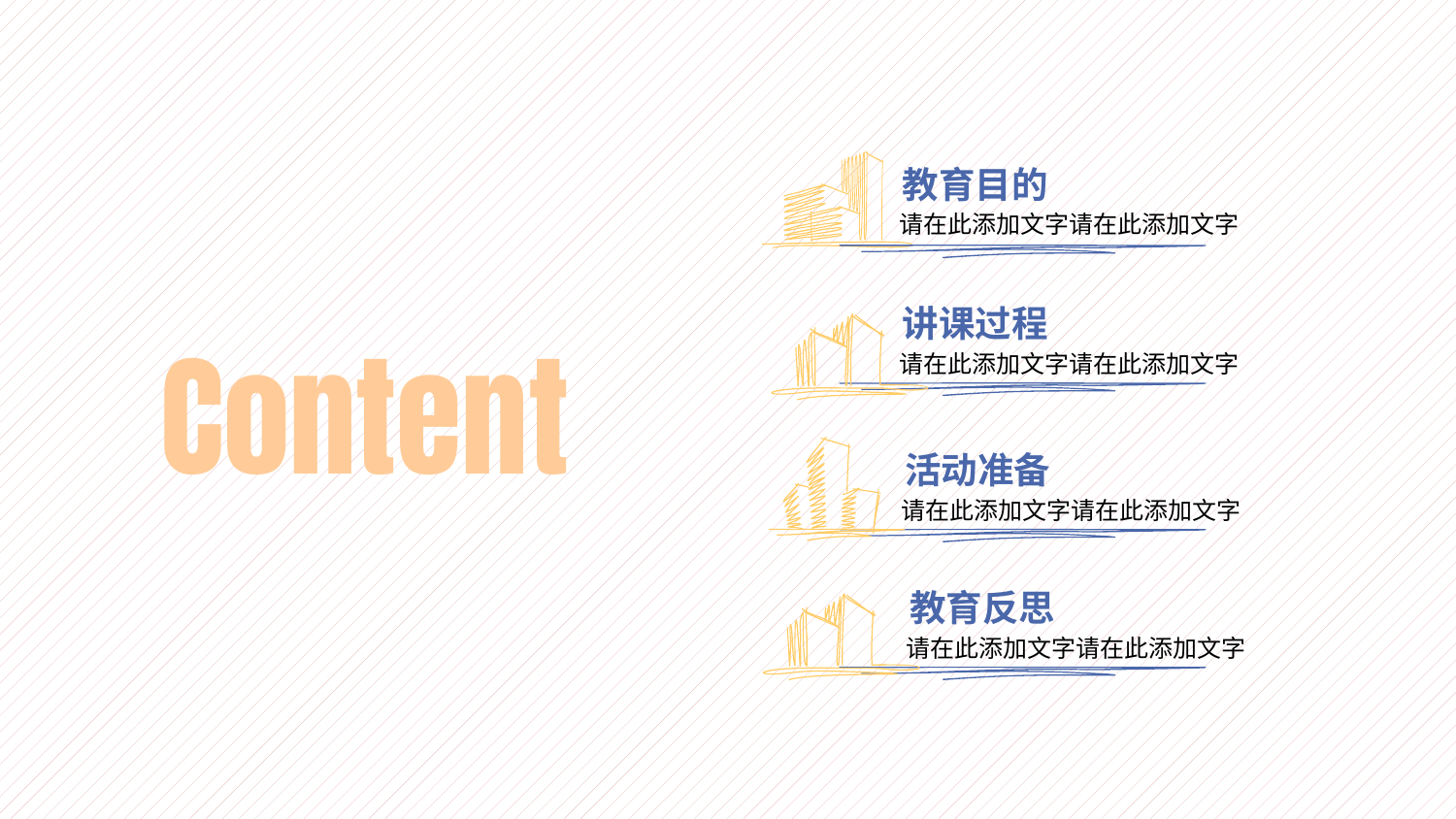

教育目的
请在此添加文字请在此添加文字

讲课过程

Content
请在此添加文字请在此添加文字

活动准备
请在此添加文字请在此添加文字

教育反思

请在此添加文字请在此添加文字